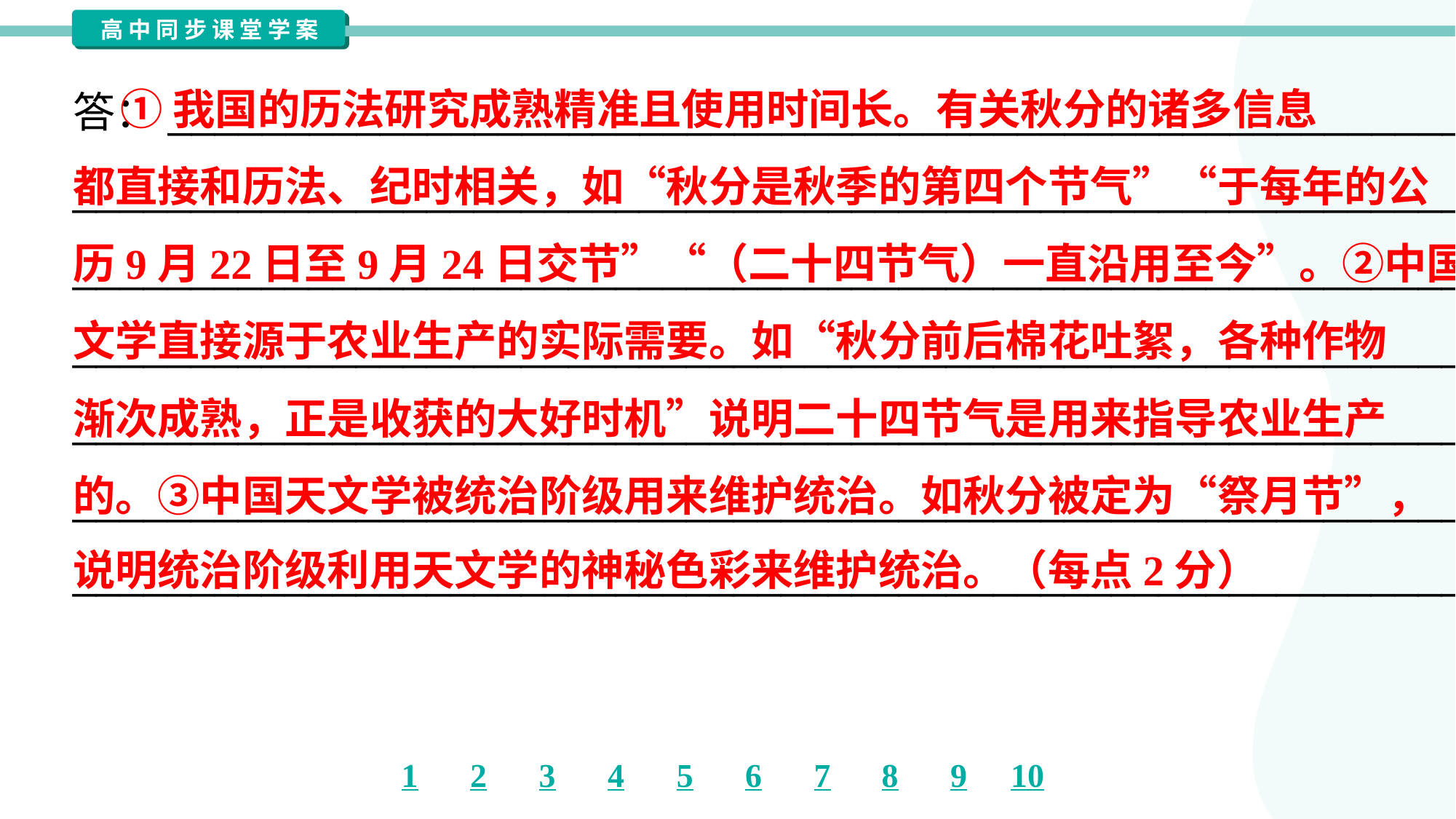

①我国的历法研究成熟精准且使用时间长。有关秋分的诸多信息
都直接和历法、纪时相关，如“秋分是秋季的第四个节气”“于每年的公
历9月22日至9月24日交节”“（二十四节气）一直沿用至今”。②中国天
文学直接源于农业生产的实际需要。如“秋分前后棉花吐絮，各种作物
渐次成熟，正是收获的大好时机”说明二十四节气是用来指导农业生产
的。③中国天文学被统治阶级用来维护统治。如秋分被定为“祭月节”，
说明统治阶级利用天文学的神秘色彩来维护统治。（每点2分）
答：_________________________________________________________
_____________________________________________________________
_____________________________________________________________
_____________________________________________________________
_____________________________________________________________
_____________________________________________________________
_____________________________________________________________